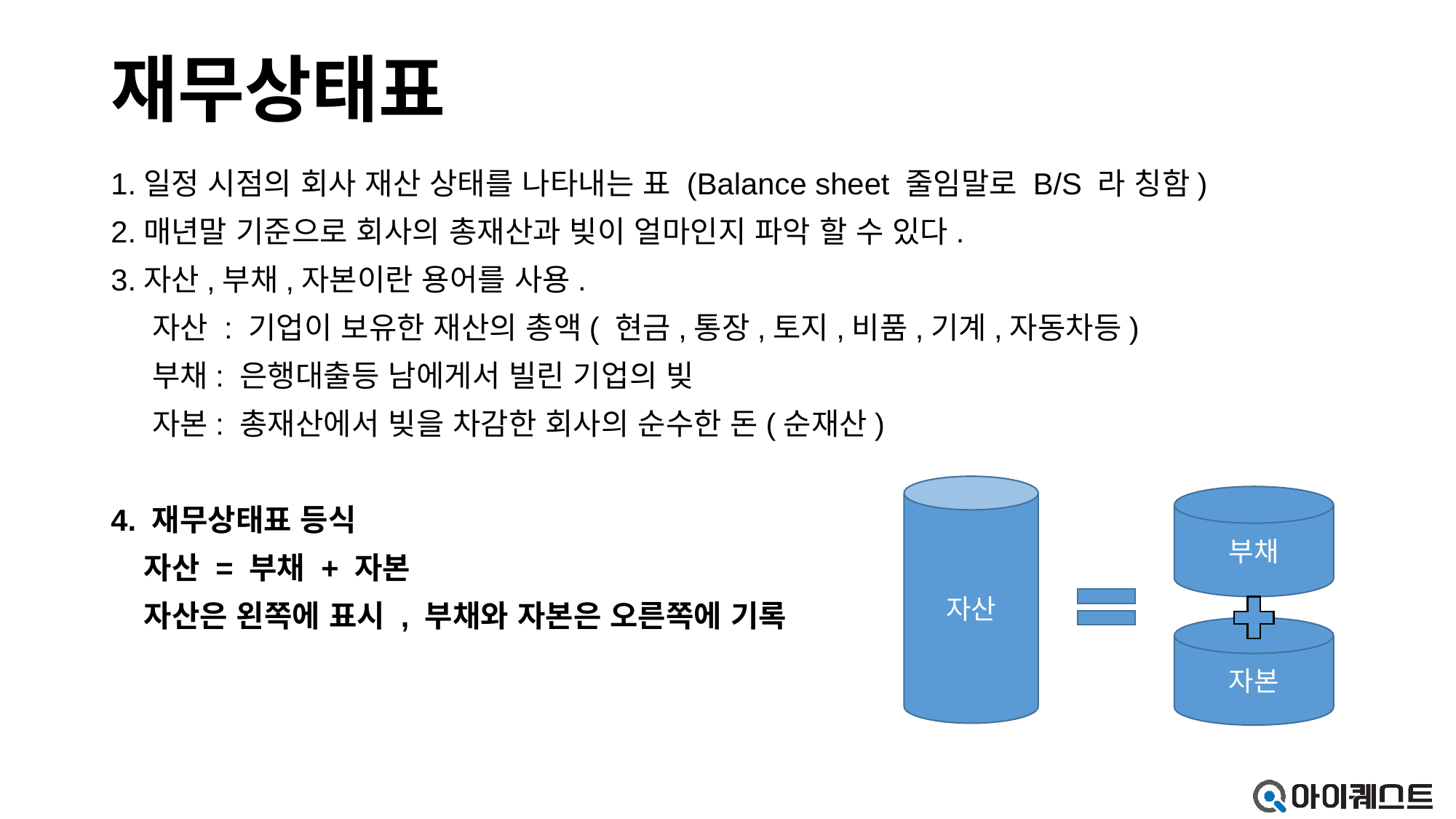

# 재무상태표
1.일정 시점의 회사 재산 상태를 나타내는 표 (Balance sheet 줄임말로 B/S 라 칭함)
2.매년말 기준으로 회사의 총재산과 빚이 얼마인지 파악 할 수 있다.
3.자산,부채,자본이란 용어를 사용.
    자산 : 기업이 보유한 재산의 총액( 현금,통장,토지,비품,기계,자동차등)
    부채: 은행대출등 남에게서 빌린 기업의 빚
    자본: 총재산에서 빚을 차감한 회사의 순수한 돈(순재산)

4. 재무상태표 등식
   자산 = 부채 + 자본
   자산은 왼쪽에 표시 , 부채와 자본은 오른쪽에 기록

자산
부채

자본